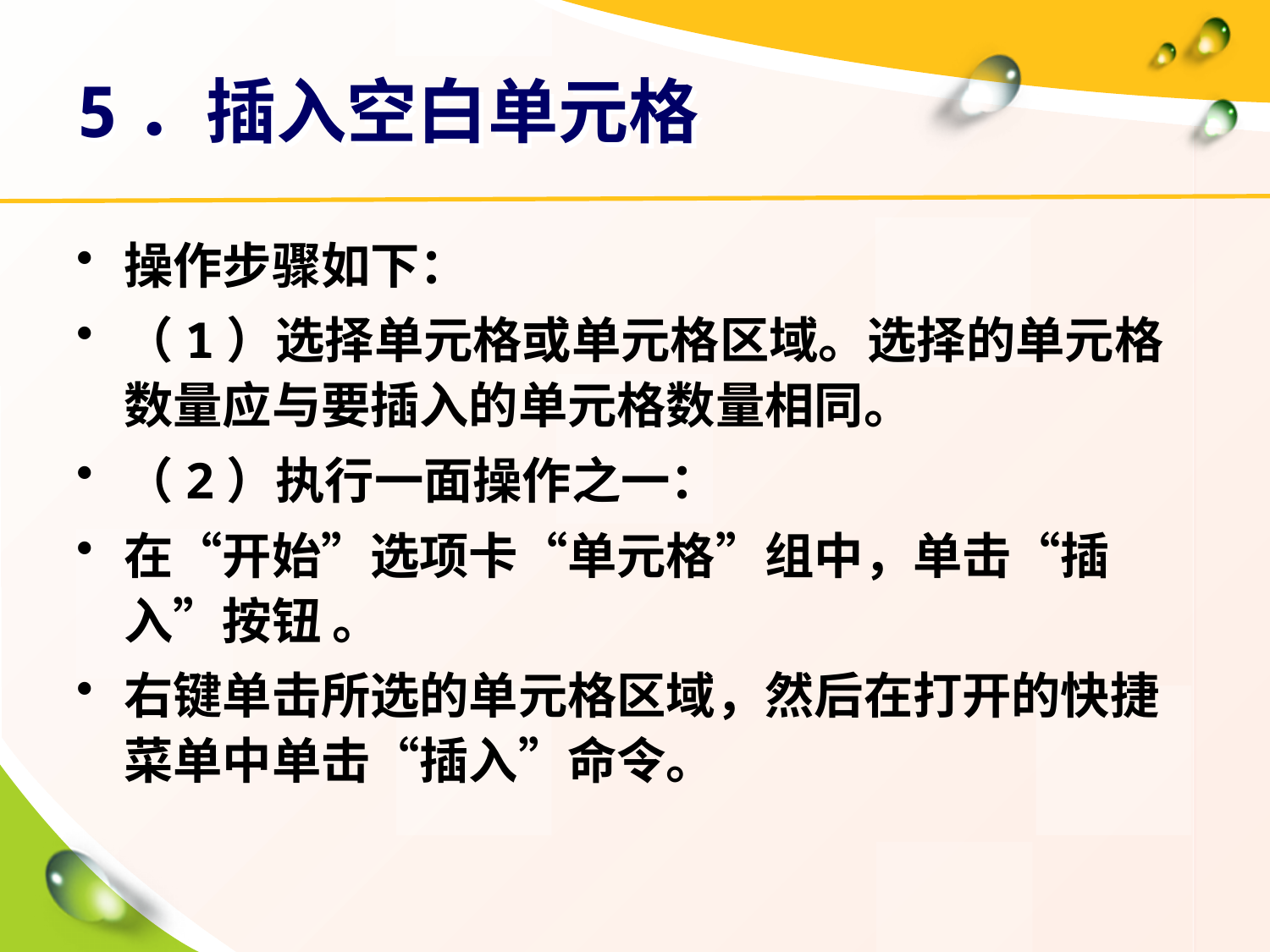

# 5．插入空白单元格
操作步骤如下：
（1）选择单元格或单元格区域。选择的单元格数量应与要插入的单元格数量相同。
（2）执行一面操作之一：
在“开始”选项卡“单元格”组中，单击“插入”按钮 。
右键单击所选的单元格区域，然后在打开的快捷菜单中单击“插入”命令。